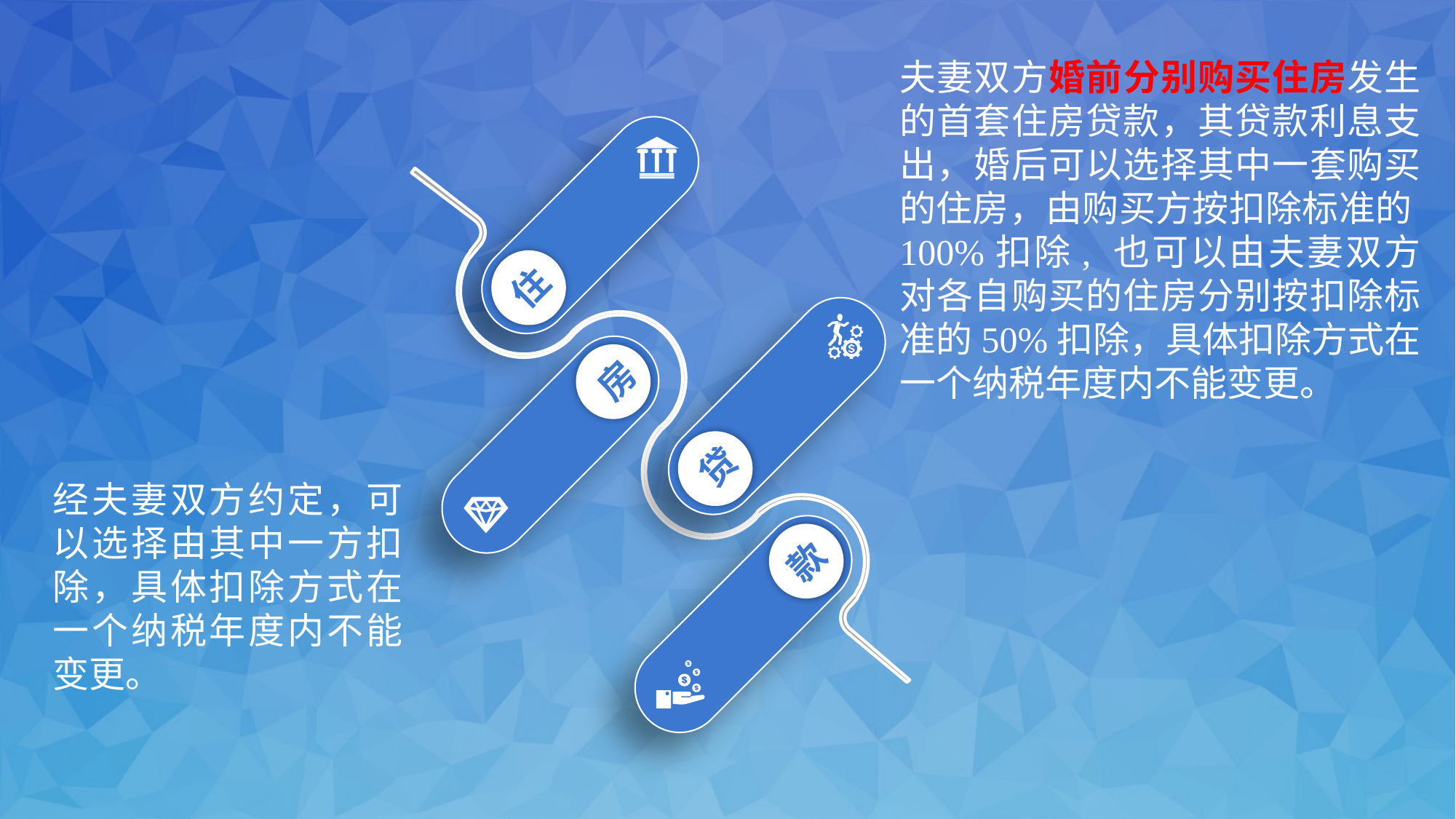

夫妻双方婚前分别购买住房发生的首套住房贷款，其贷款利息支出，婚后可以选择其中一套购买的住房，由购买方按扣除标准的100%扣除, 也可以由夫妻双方对各自购买的住房分别按扣除标准的50%扣除，具体扣除方式在一个纳税年度内不能变更。

住

贷

房

经夫妻双方约定，可以选择由其中一方扣除，具体扣除方式在一个纳税年度内不能变更。

款